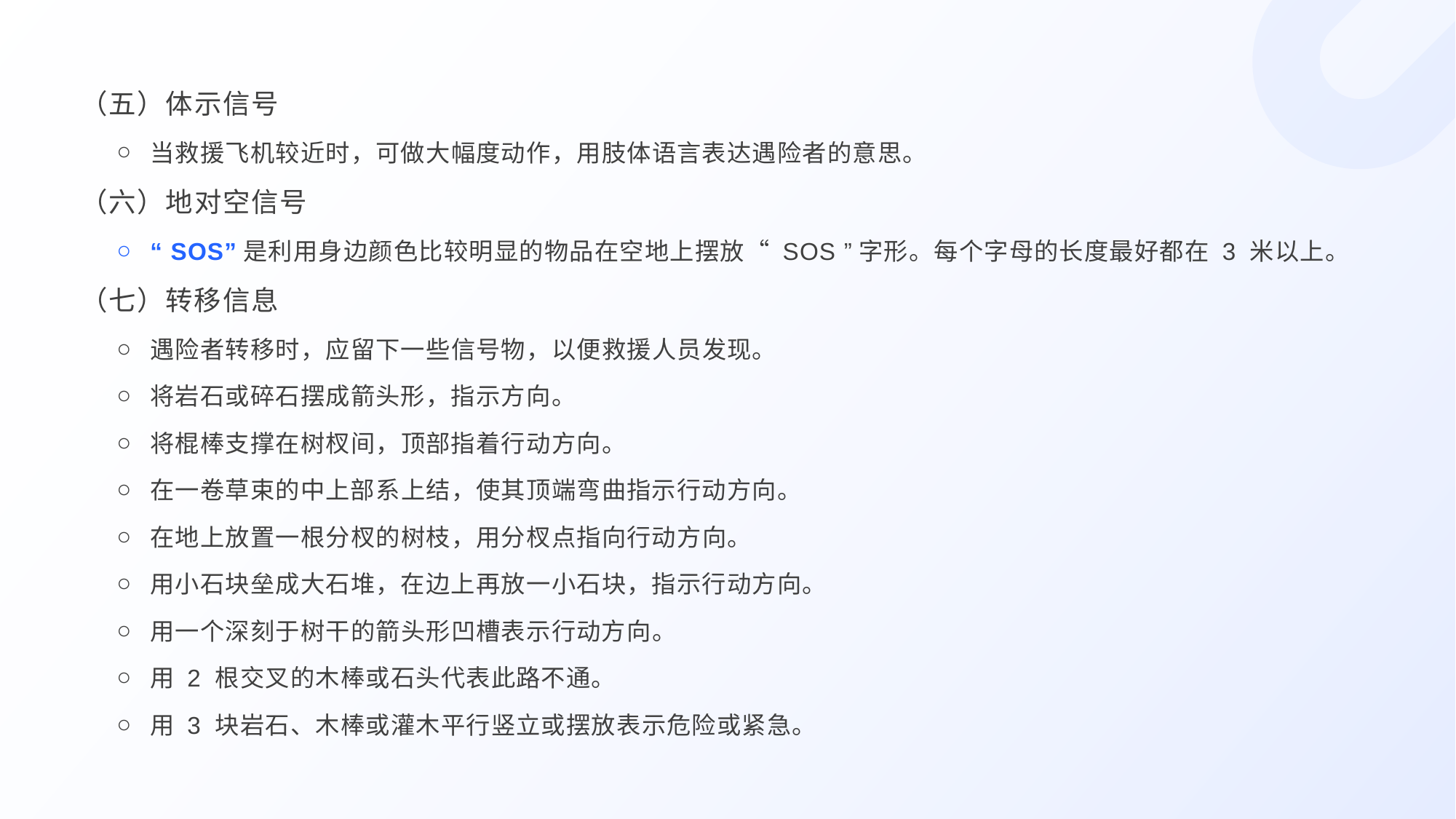

（五）体示信号
当救援飞机较近时，可做大幅度动作，用肢体语言表达遇险者的意思。
（六）地对空信号
“ SOS”是利用身边颜色比较明显的物品在空地上摆放“ SOS ”字形。每个字母的长度最好都在 3 米以上。
（七）转移信息
遇险者转移时，应留下一些信号物，以便救援人员发现。
将岩石或碎石摆成箭头形，指示方向。
将棍棒支撑在树杈间，顶部指着行动方向。
在一卷草束的中上部系上结，使其顶端弯曲指示行动方向。
在地上放置一根分杈的树枝，用分杈点指向行动方向。
用小石块垒成大石堆，在边上再放一小石块，指示行动方向。
用一个深刻于树干的箭头形凹槽表示行动方向。
用 2 根交叉的木棒或石头代表此路不通。
用 3 块岩石、木棒或灌木平行竖立或摆放表示危险或紧急。